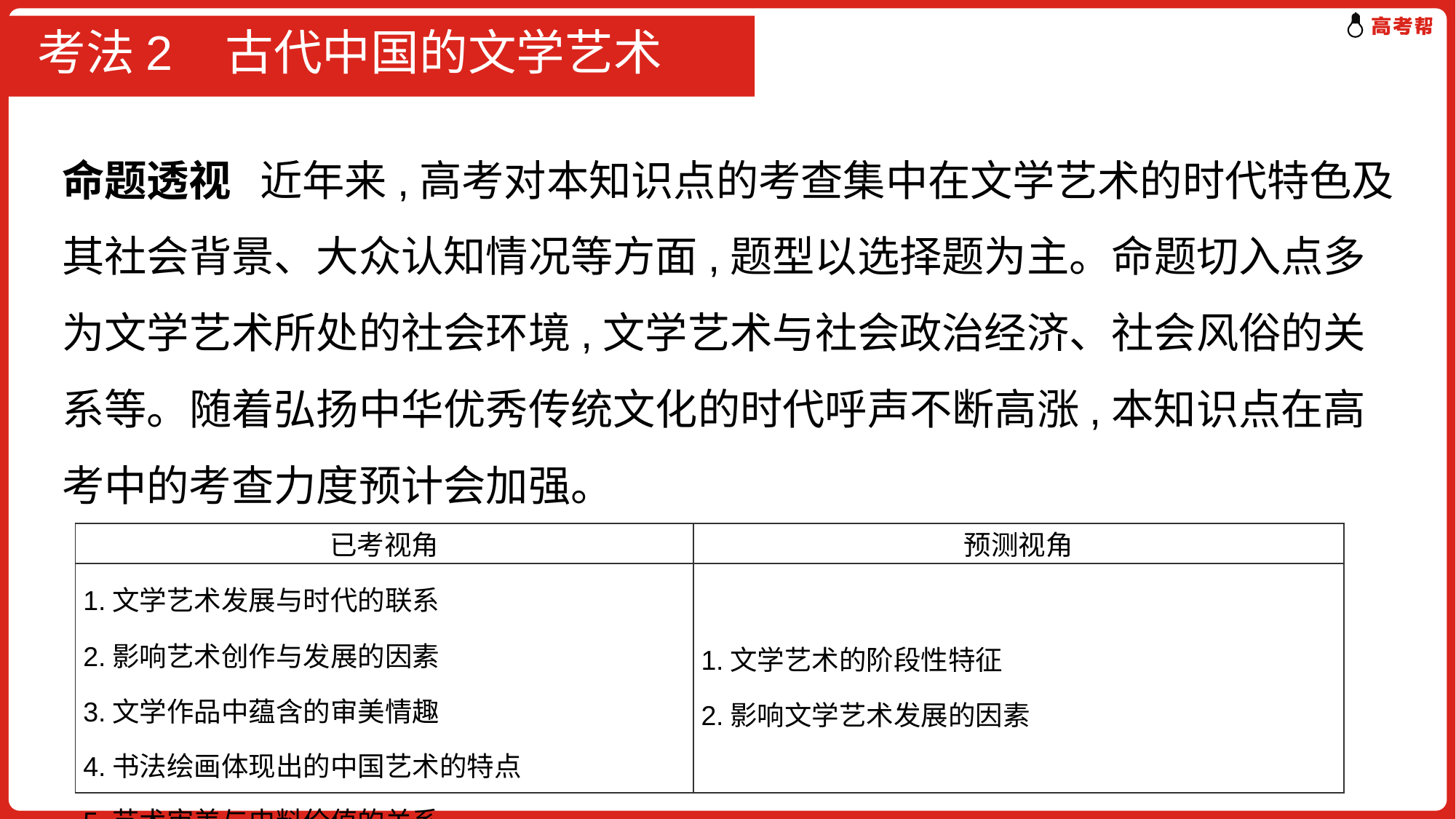

# 考法2   古代中国的文学艺术
命题透视   近年来,高考对本知识点的考查集中在文学艺术的时代特色及其社会背景、大众认知情况等方面,题型以选择题为主。命题切入点多为文学艺术所处的社会环境,文学艺术与社会政治经济、社会风俗的关系等。随着弘扬中华优秀传统文化的时代呼声不断高涨,本知识点在高考中的考查力度预计会加强。
| 已考视角 | 预测视角 |
| --- | --- |
| 1.文学艺术发展与时代的联系 2.影响艺术创作与发展的因素 3.文学作品中蕴含的审美情趣 4.书法绘画体现出的中国艺术的特点 5.艺术审美与史料价值的关系 | 1.文学艺术的阶段性特征 2.影响文学艺术发展的因素 |